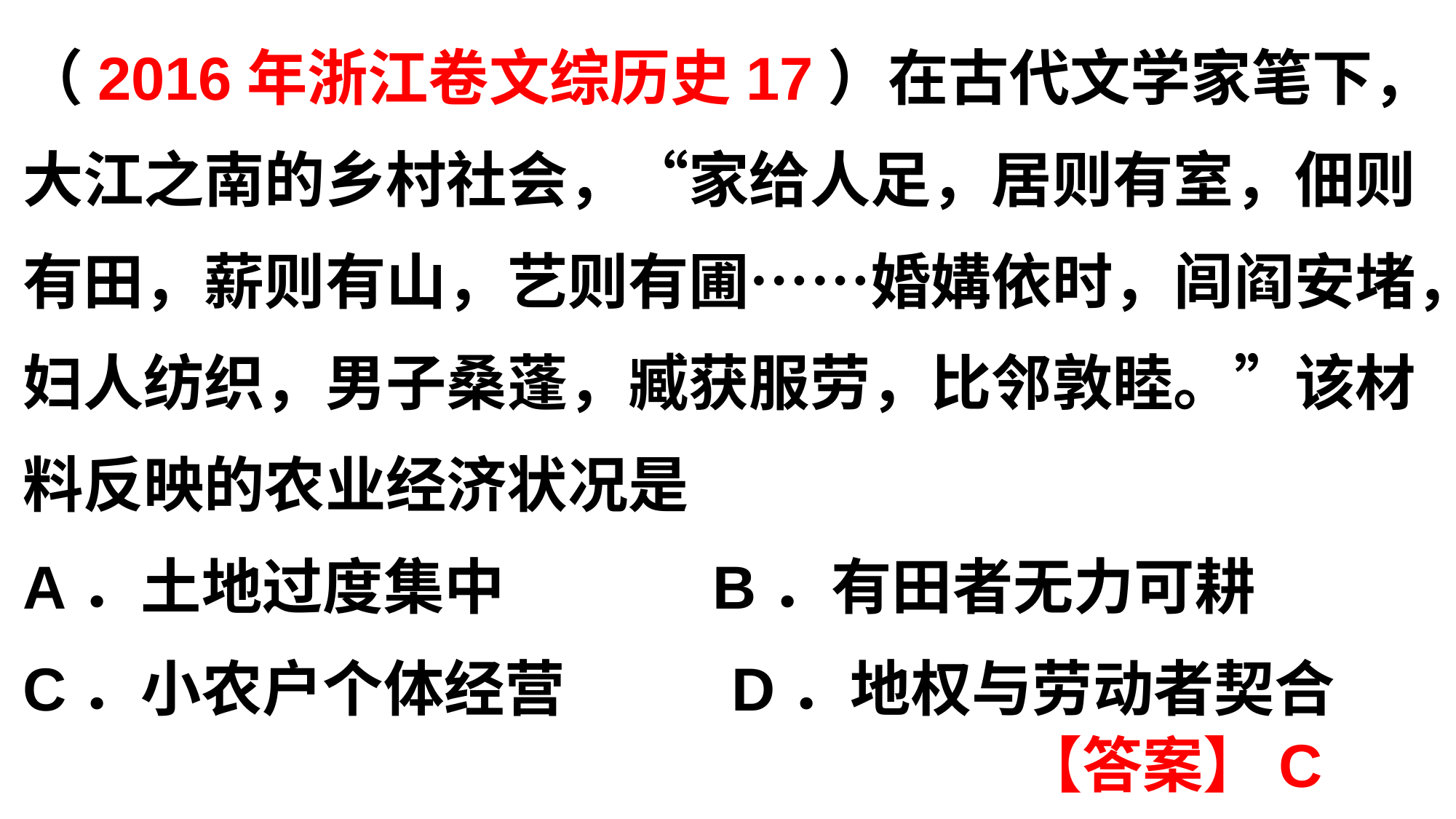

（2016年浙江卷文综历史17）在古代文学家笔下，大江之南的乡村社会，“家给人足，居则有室，佃则有田，薪则有山，艺则有圃……婚媾依时，闾阎安堵，妇人纺织，男子桑蓬，臧获服劳，比邻敦睦。”该材料反映的农业经济状况是
A．土地过度集中              B．有田者无力可耕
C．小农户个体经营           D．地权与劳动者契合

【答案】C